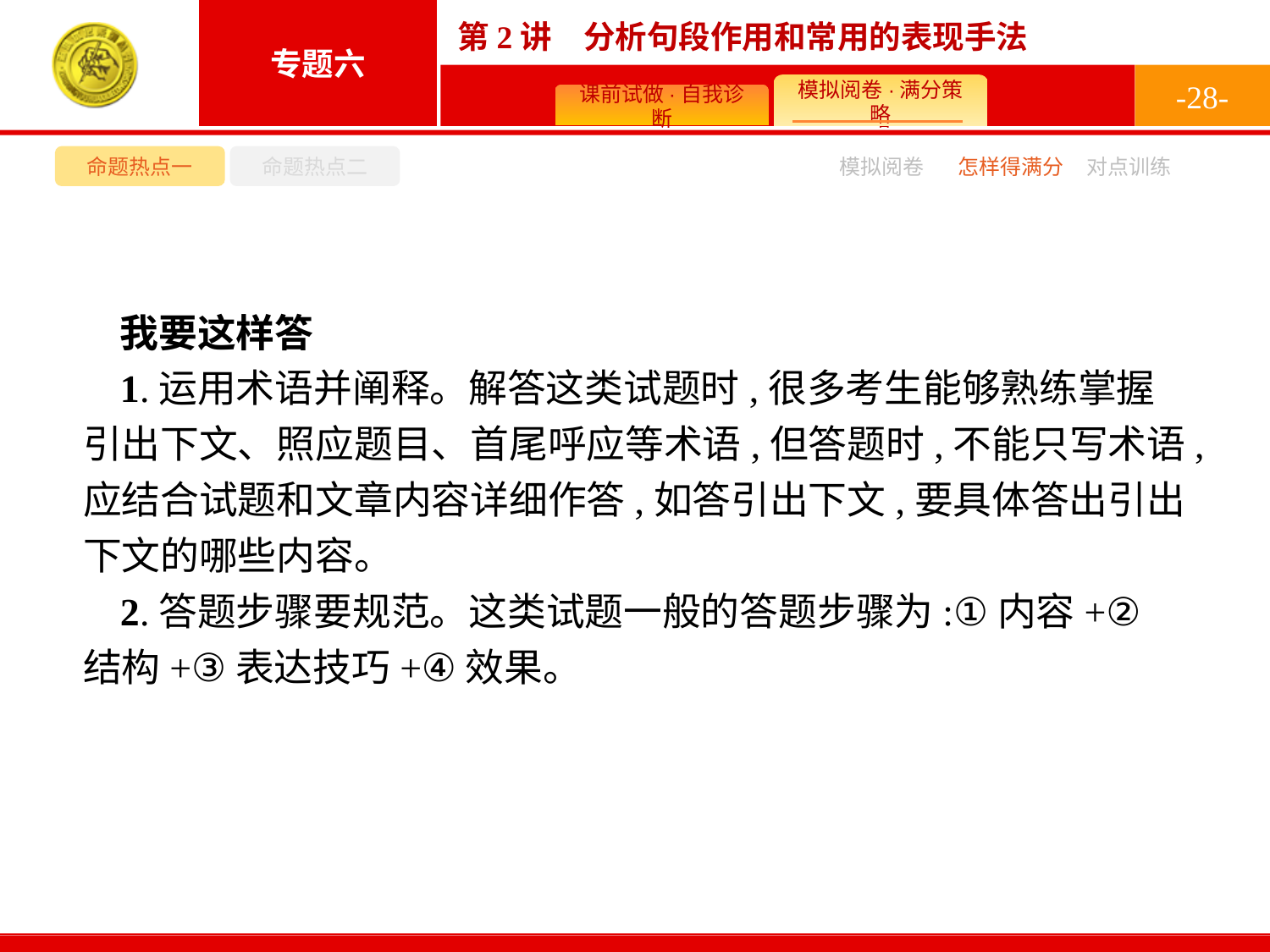

-28-
命题热点一
命题热点二
模拟阅卷
怎样得满分
对点训练
我要这样答
1.运用术语并阐释。解答这类试题时,很多考生能够熟练掌握引出下文、照应题目、首尾呼应等术语,但答题时,不能只写术语,应结合试题和文章内容详细作答,如答引出下文,要具体答出引出下文的哪些内容。
2.答题步骤要规范。这类试题一般的答题步骤为:①内容+②结构+③表达技巧+④效果。